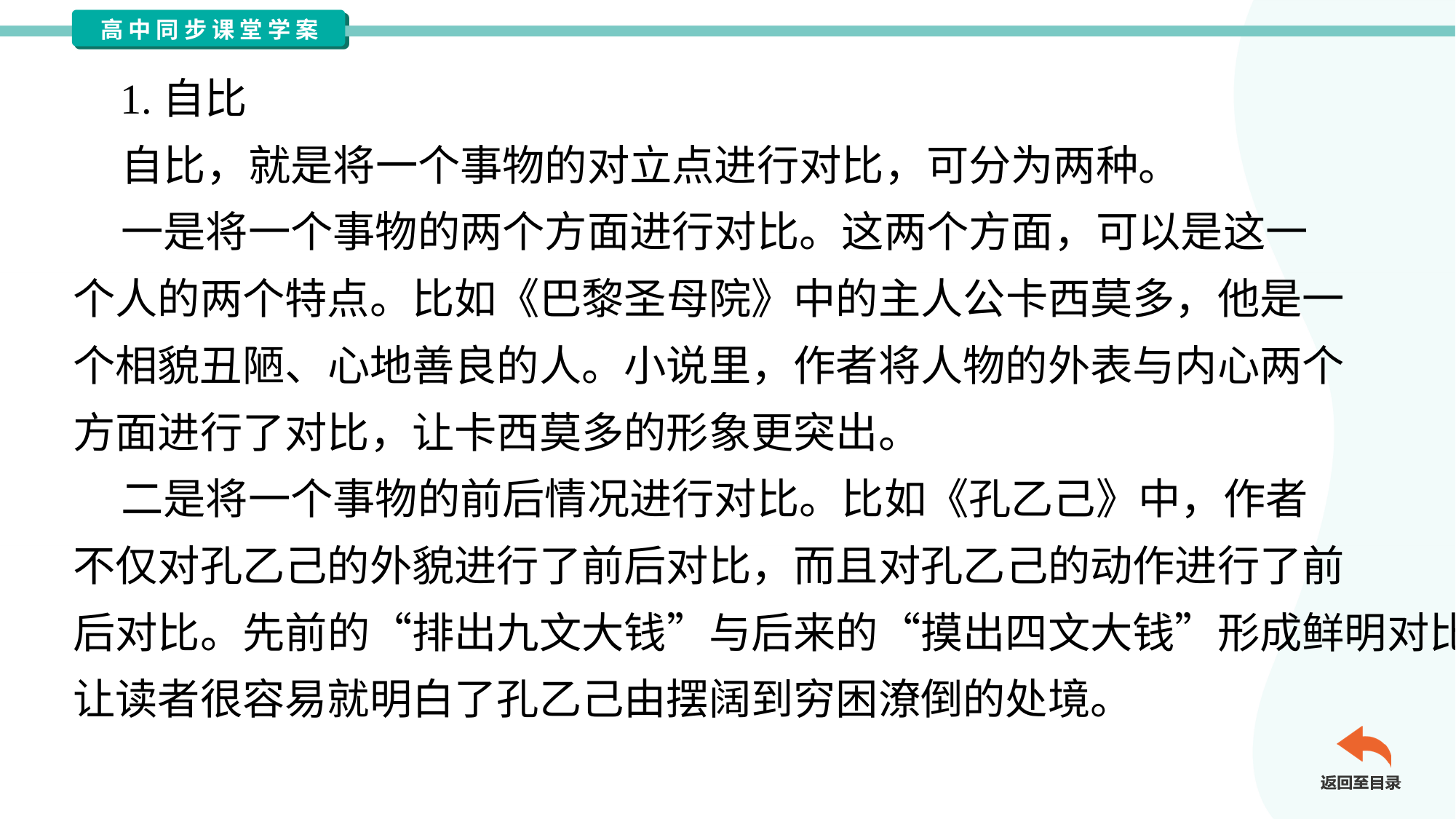

1.自比
    自比，就是将一个事物的对立点进行对比，可分为两种。
    一是将一个事物的两个方面进行对比。这两个方面，可以是这一
个人的两个特点。比如《巴黎圣母院》中的主人公卡西莫多，他是一
个相貌丑陋、心地善良的人。小说里，作者将人物的外表与内心两个
方面进行了对比，让卡西莫多的形象更突出。
    二是将一个事物的前后情况进行对比。比如《孔乙己》中，作者
不仅对孔乙己的外貌进行了前后对比，而且对孔乙己的动作进行了前
后对比。先前的“排出九文大钱”与后来的“摸出四文大钱”形成鲜明对比，
让读者很容易就明白了孔乙己由摆阔到穷困潦倒的处境。